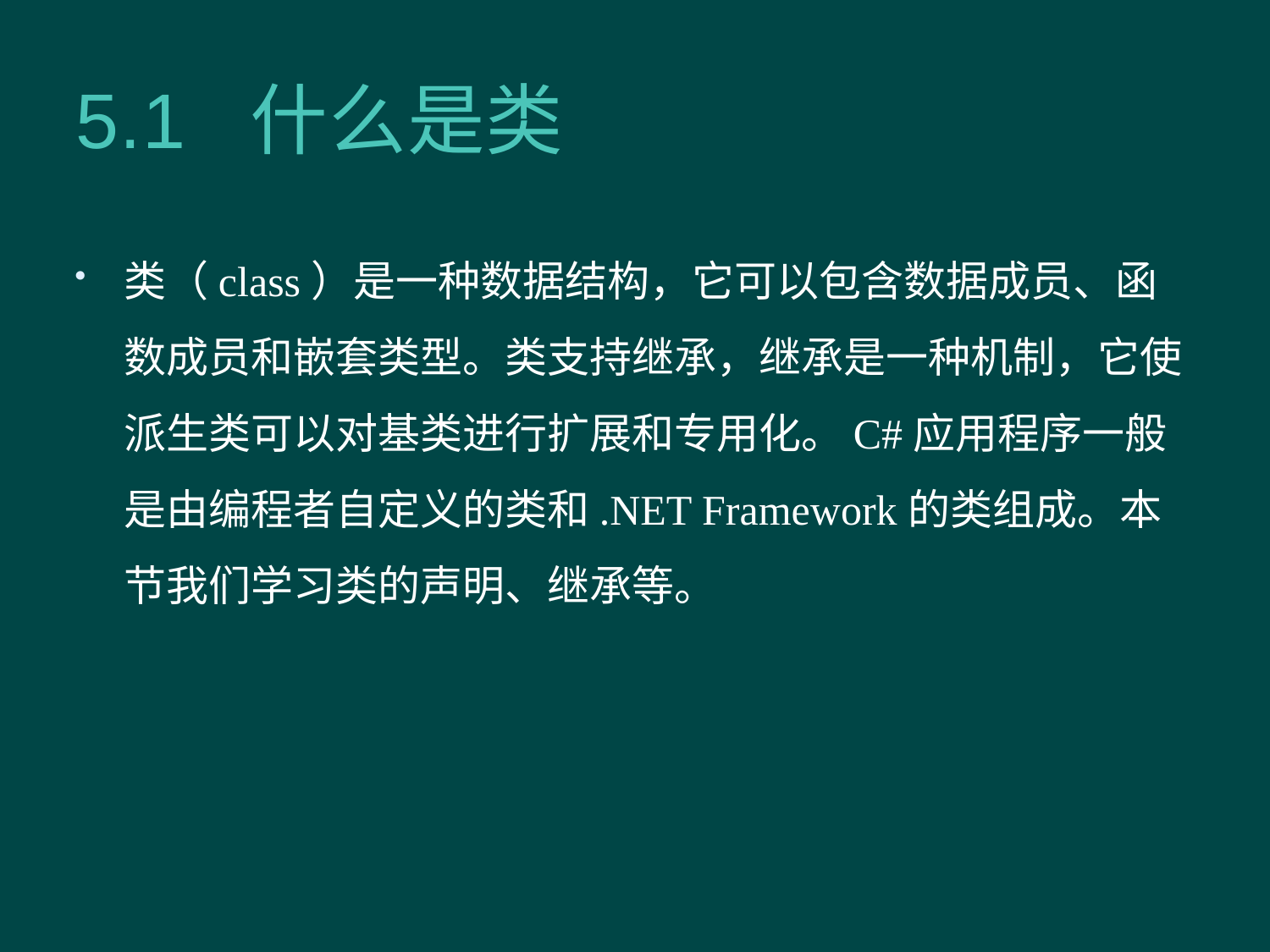

# 5.1  什么是类
类（class）是一种数据结构，它可以包含数据成员、函数成员和嵌套类型。类支持继承，继承是一种机制，它使派生类可以对基类进行扩展和专用化。C#应用程序一般是由编程者自定义的类和.NET Framework的类组成。本节我们学习类的声明、继承等。